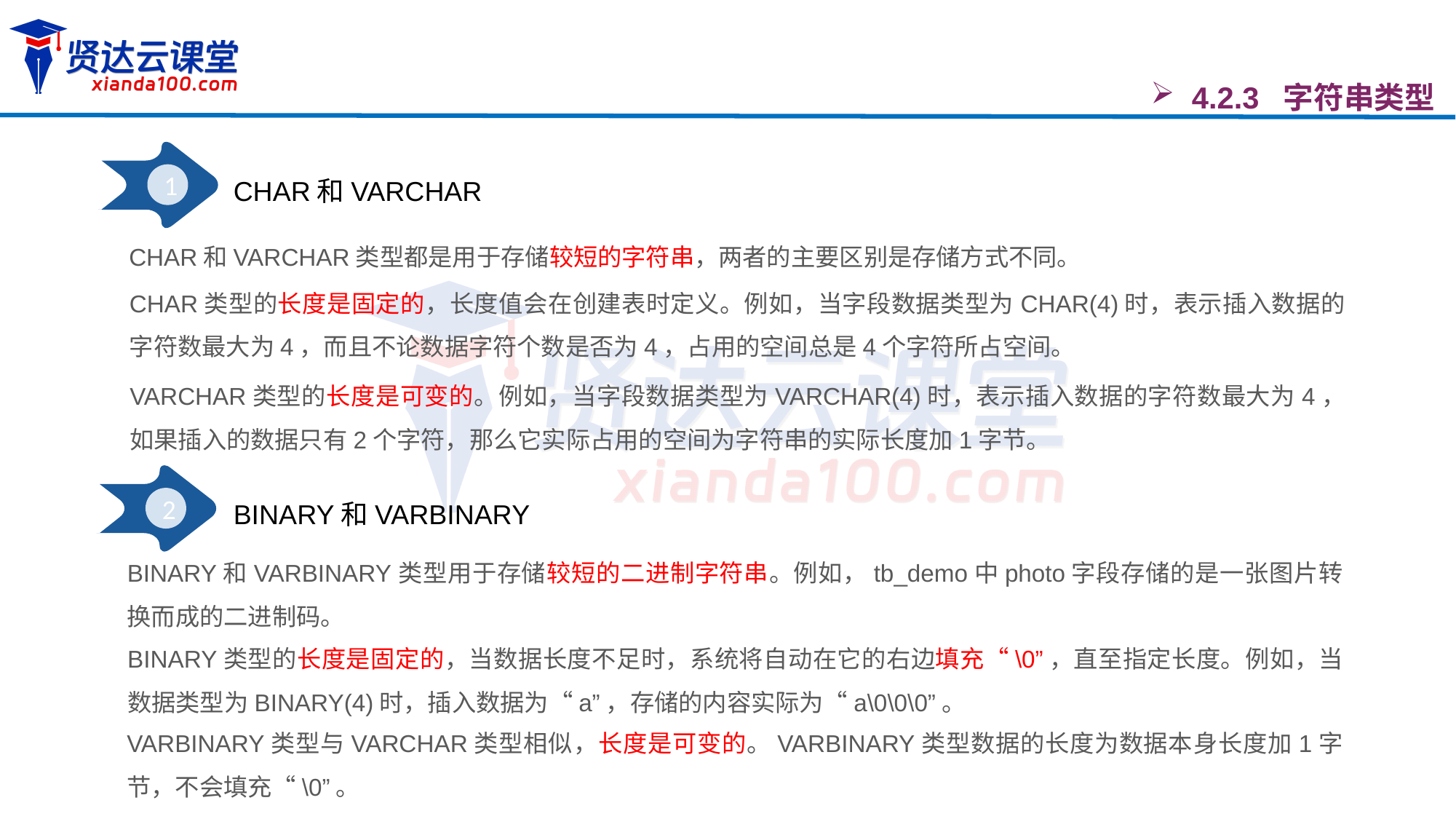

4.2.3  字符串类型

1
CHAR和VARCHAR
CHAR和VARCHAR类型都是用于存储较短的字符串，两者的主要区别是存储方式不同。
CHAR类型的长度是固定的，长度值会在创建表时定义。例如，当字段数据类型为CHAR(4)时，表示插入数据的字符数最大为4，而且不论数据字符个数是否为4，占用的空间总是4个字符所占空间。
VARCHAR类型的长度是可变的。例如，当字段数据类型为VARCHAR(4)时，表示插入数据的字符数最大为4，如果插入的数据只有2个字符，那么它实际占用的空间为字符串的实际长度加1字节。

2
BINARY和VARBINARY
BINARY和VARBINARY类型用于存储较短的二进制字符串。例如，tb_demo中photo字段存储的是一张图片转换而成的二进制码。
BINARY类型的长度是固定的，当数据长度不足时，系统将自动在它的右边填充“\0”，直至指定长度。例如，当数据类型为BINARY(4)时，插入数据为“a”，存储的内容实际为“a\0\0\0”。
VARBINARY类型与VARCHAR类型相似，长度是可变的。VARBINARY类型数据的长度为数据本身长度加1字节，不会填充“\0”。